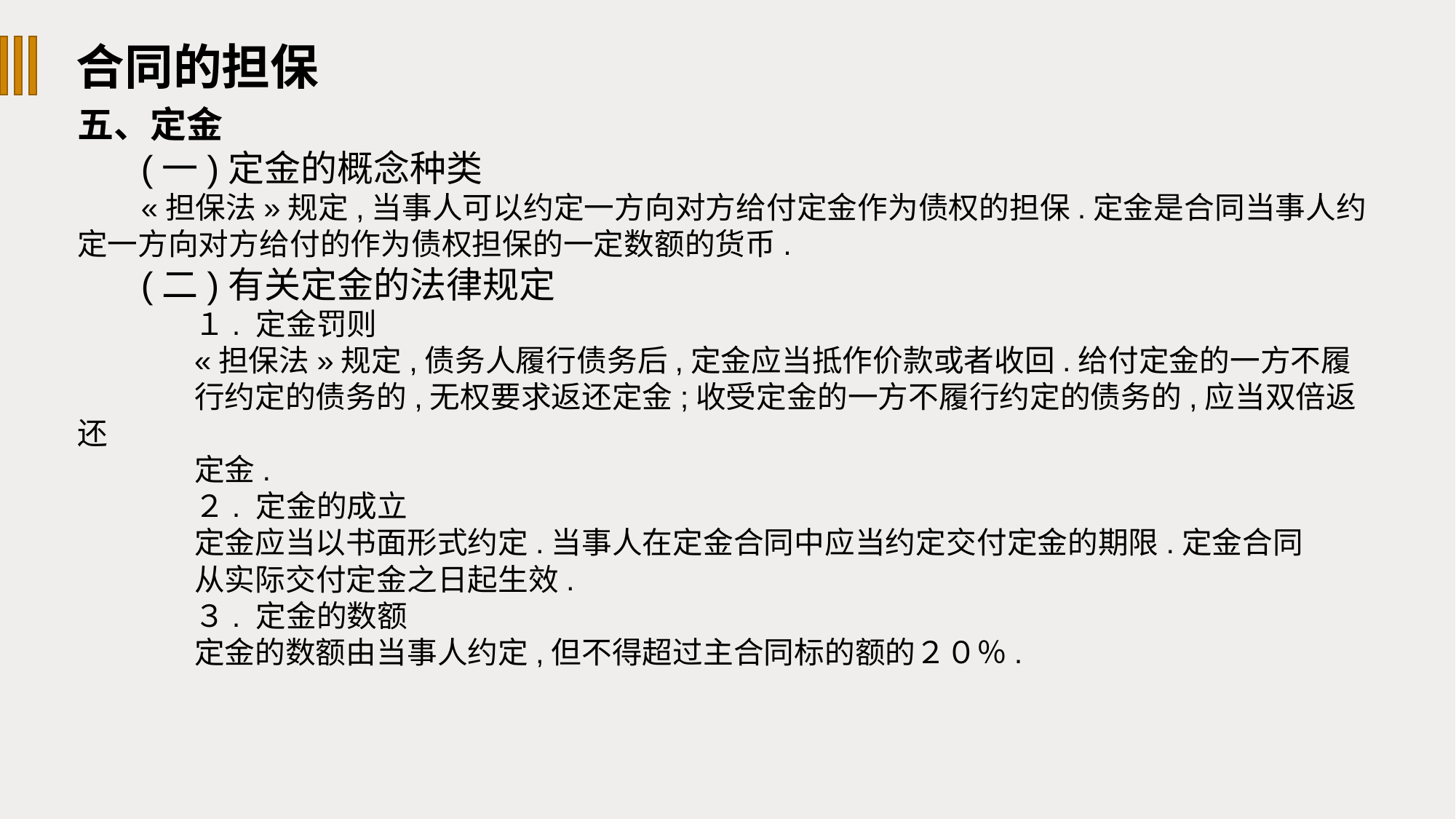

合同的担保

五、定金
(一)定金的概念种类
«担保法»规定,当事人可以约定一方向对方给付定金作为债权的担保.定金是合同当事人约定一方向对方给付的作为债权担保的一定数额的货币.
(二)有关定金的法律规定
１. 定金罚则
«担保法»规定,债务人履行债务后,定金应当抵作价款或者收回.给付定金的一方不履
行约定的债务的,无权要求返还定金;收受定金的一方不履行约定的债务的,应当双倍返还
定金.
２. 定金的成立
定金应当以书面形式约定.当事人在定金合同中应当约定交付定金的期限.定金合同
从实际交付定金之日起生效.
３. 定金的数额
定金的数额由当事人约定,但不得超过主合同标的额的２０％.